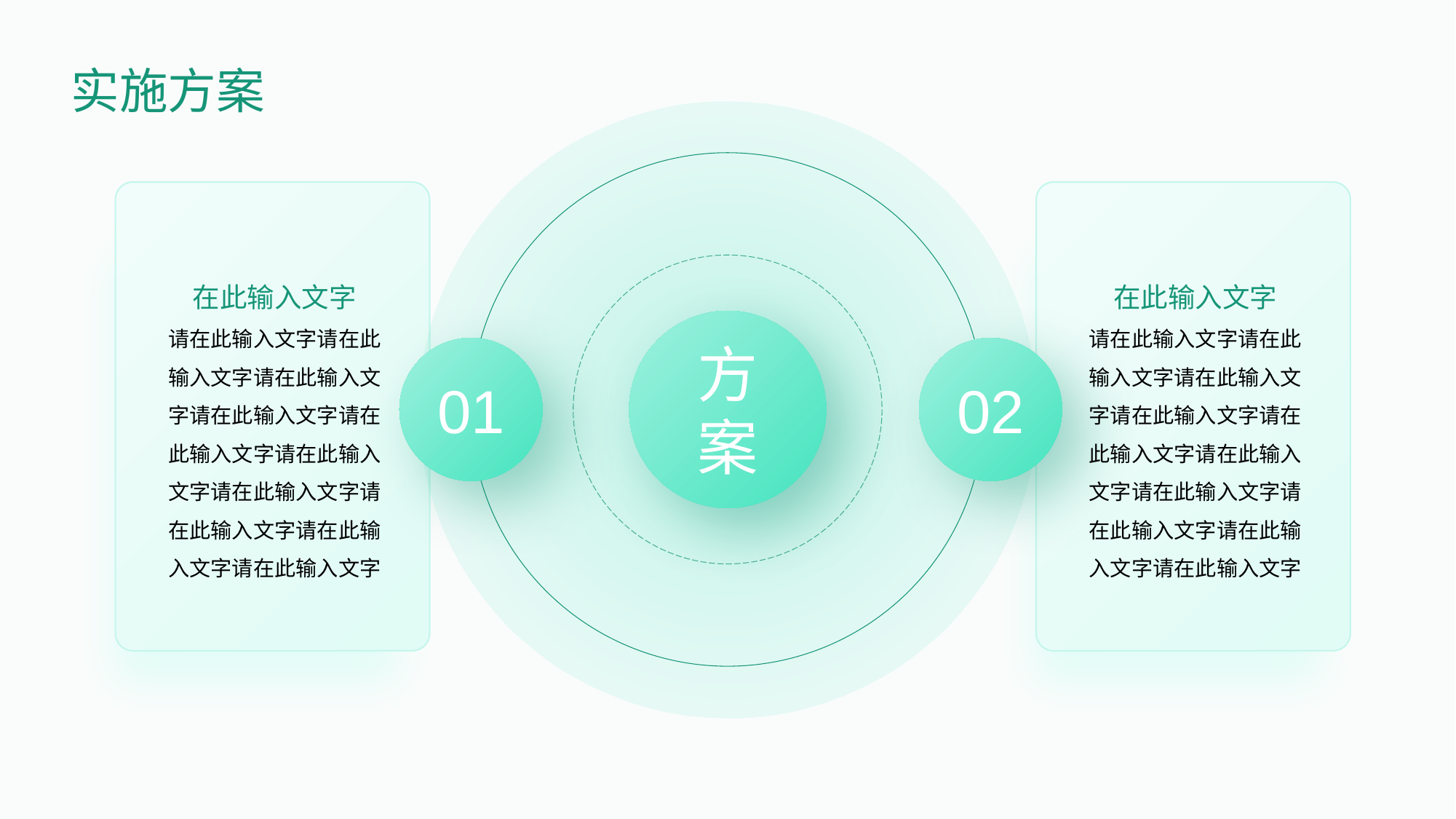

实施方案

在此输入文字
请在此输入文字请在此输入文字请在此输入文字请在此输入文字请在此输入文字请在此输入文字请在此输入文字请在此输入文字请在此输入文字请在此输入文字
在此输入文字
请在此输入文字请在此输入文字请在此输入文字请在此输入文字请在此输入文字请在此输入文字请在此输入文字请在此输入文字请在此输入文字请在此输入文字
方案
01
02